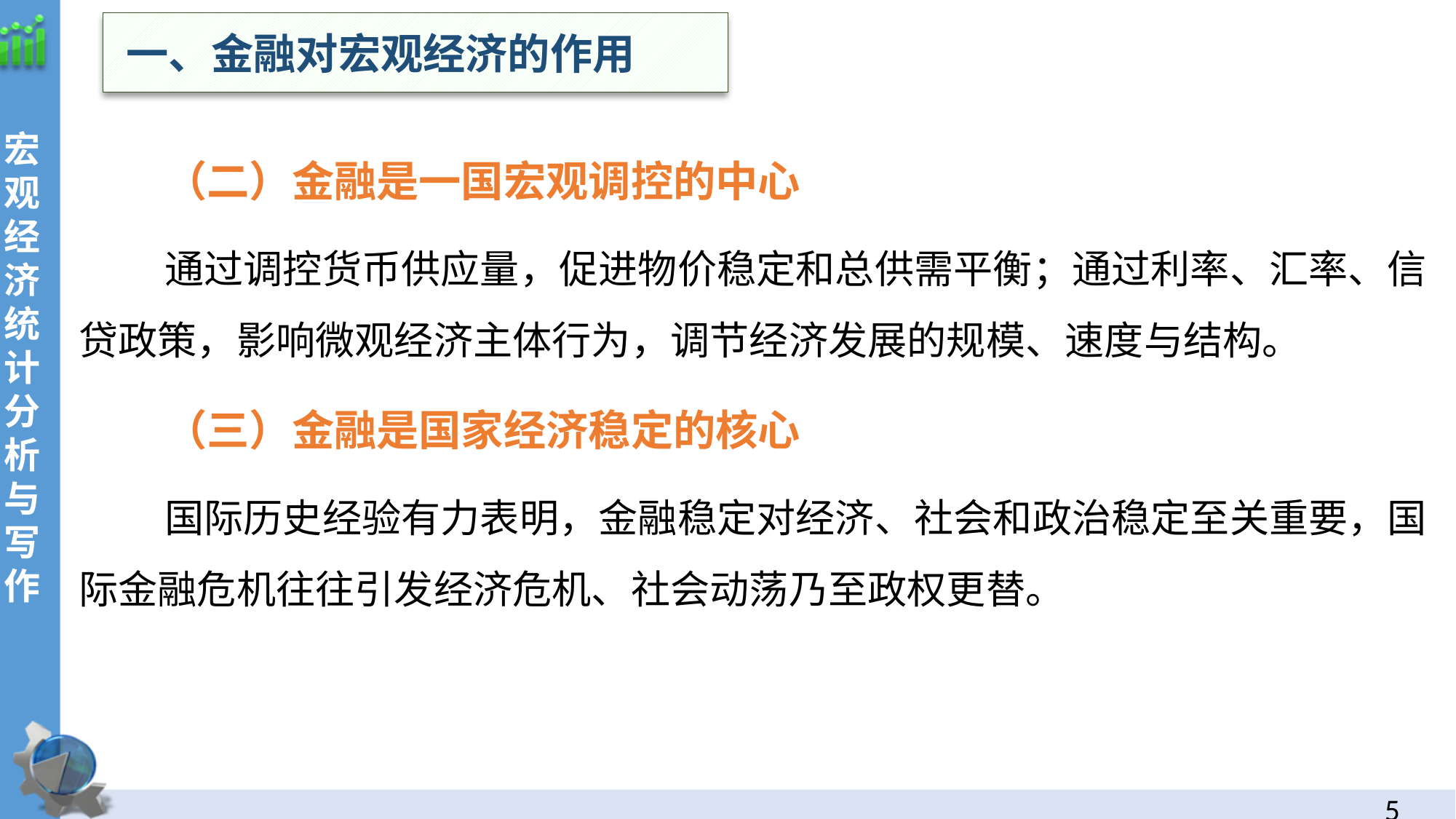

一、金融对宏观经济的作用
（二）金融是一国宏观调控的中心
通过调控货币供应量，促进物价稳定和总供需平衡；通过利率、汇率、信贷政策，影响微观经济主体行为，调节经济发展的规模、速度与结构。
（三）金融是国家经济稳定的核心
国际历史经验有力表明，金融稳定对经济、社会和政治稳定至关重要，国际金融危机往往引发经济危机、社会动荡乃至政权更替。
5